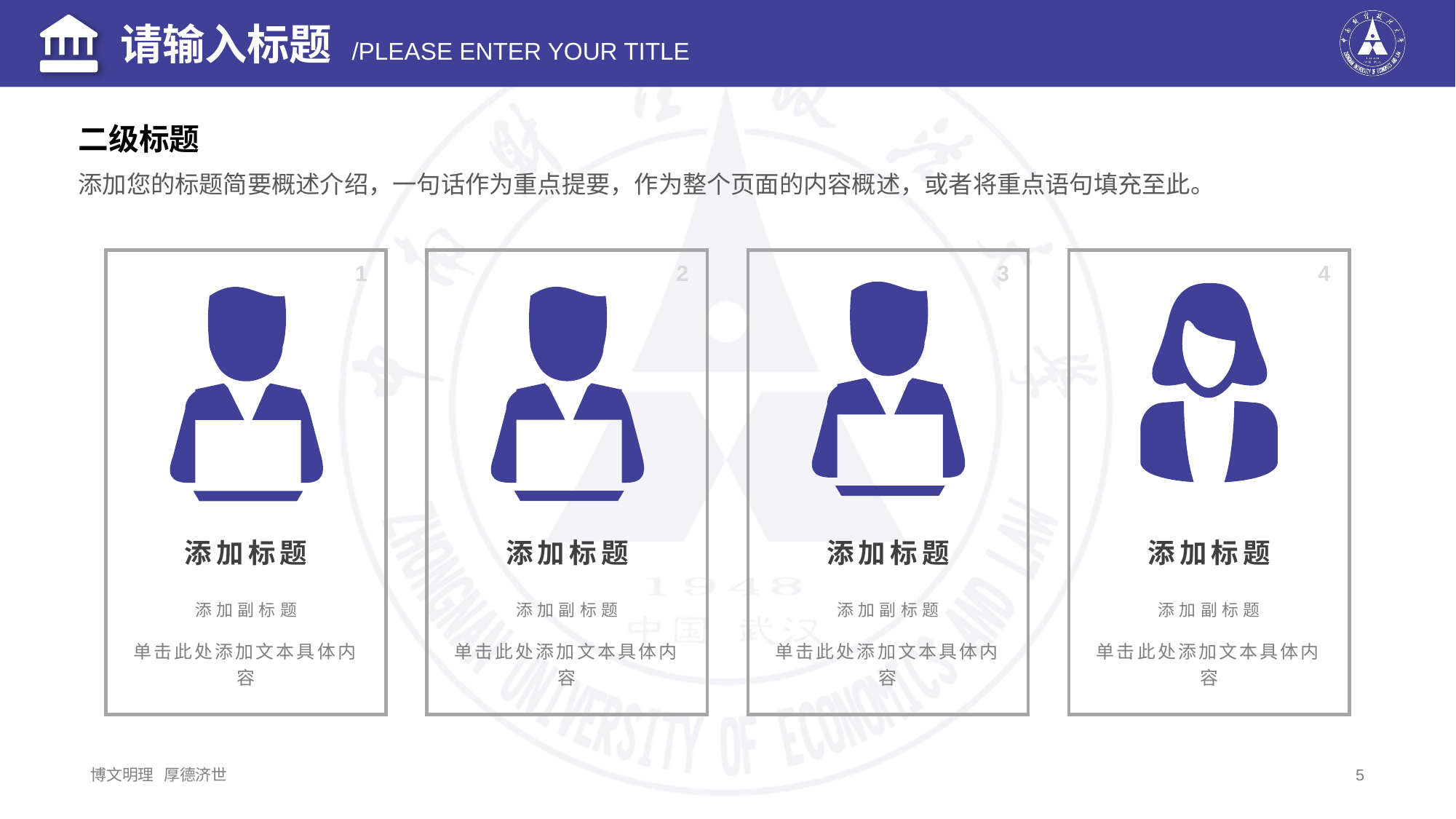

二级标题
添加您的标题简要概述介绍，一句话作为重点提要，作为整个页面的内容概述，或者将重点语句填充至此。
1
2
3
4

添加标题
添加副标题
单击此处添加文本具体内容
添加标题
添加副标题
单击此处添加文本具体内容
添加标题
添加副标题
单击此处添加文本具体内容
添加标题
添加副标题
单击此处添加文本具体内容